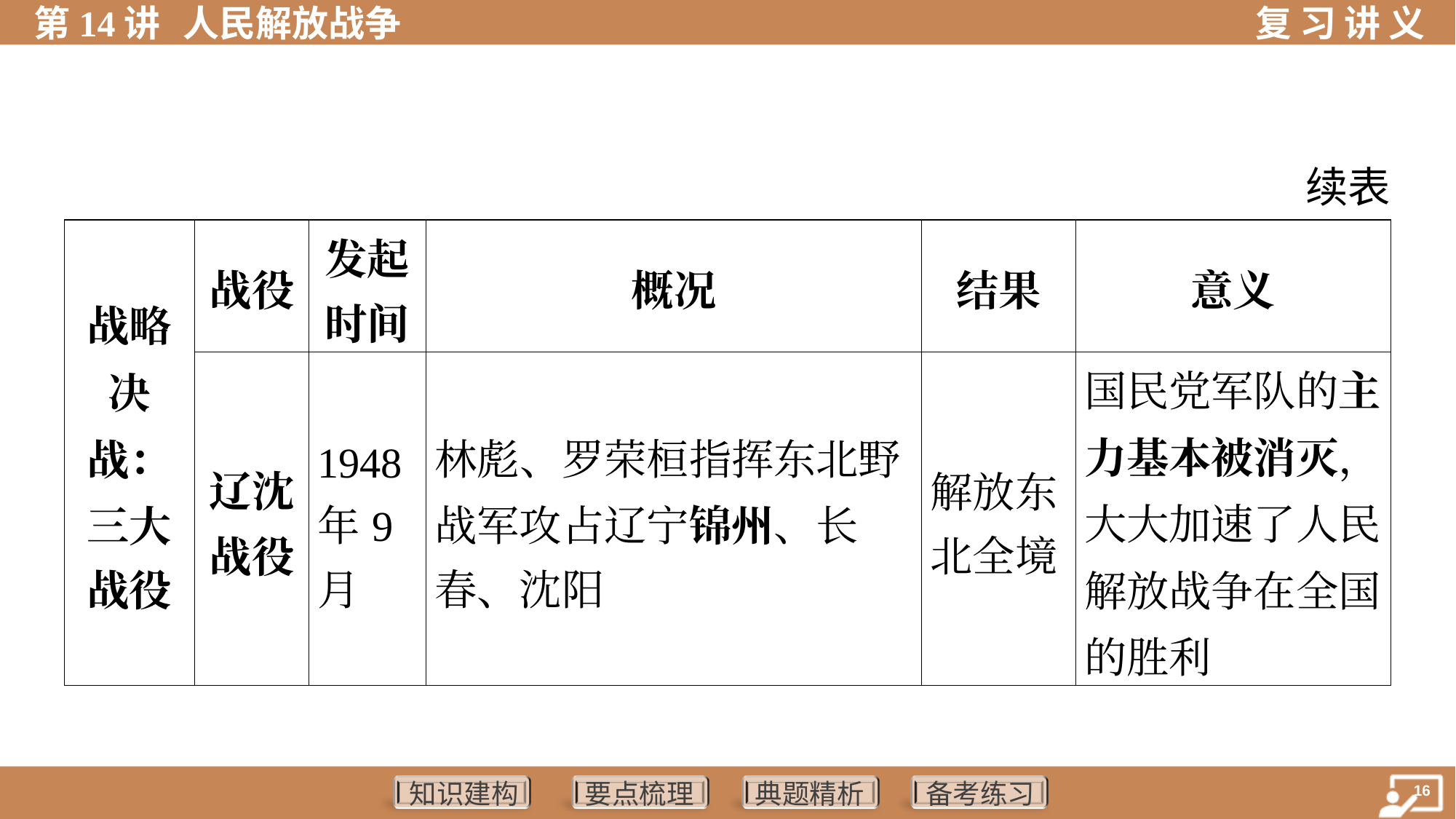

续表
| 战略 决 战： 三大 战役 | 战役 | 发起 时间 | 概况 | 结果 |  | 意义 |
| --- | --- | --- | --- | --- | --- | --- |
|  | 辽沈 战役 | 1948 年9 月 | 林彪、罗荣桓指挥东北野 战军攻占辽宁锦州、长 春、沈阳 | 解放东 北全境 |  | 国民党军队的主 力基本被消灭，大大加速了人民解放战争在全国的胜利 |